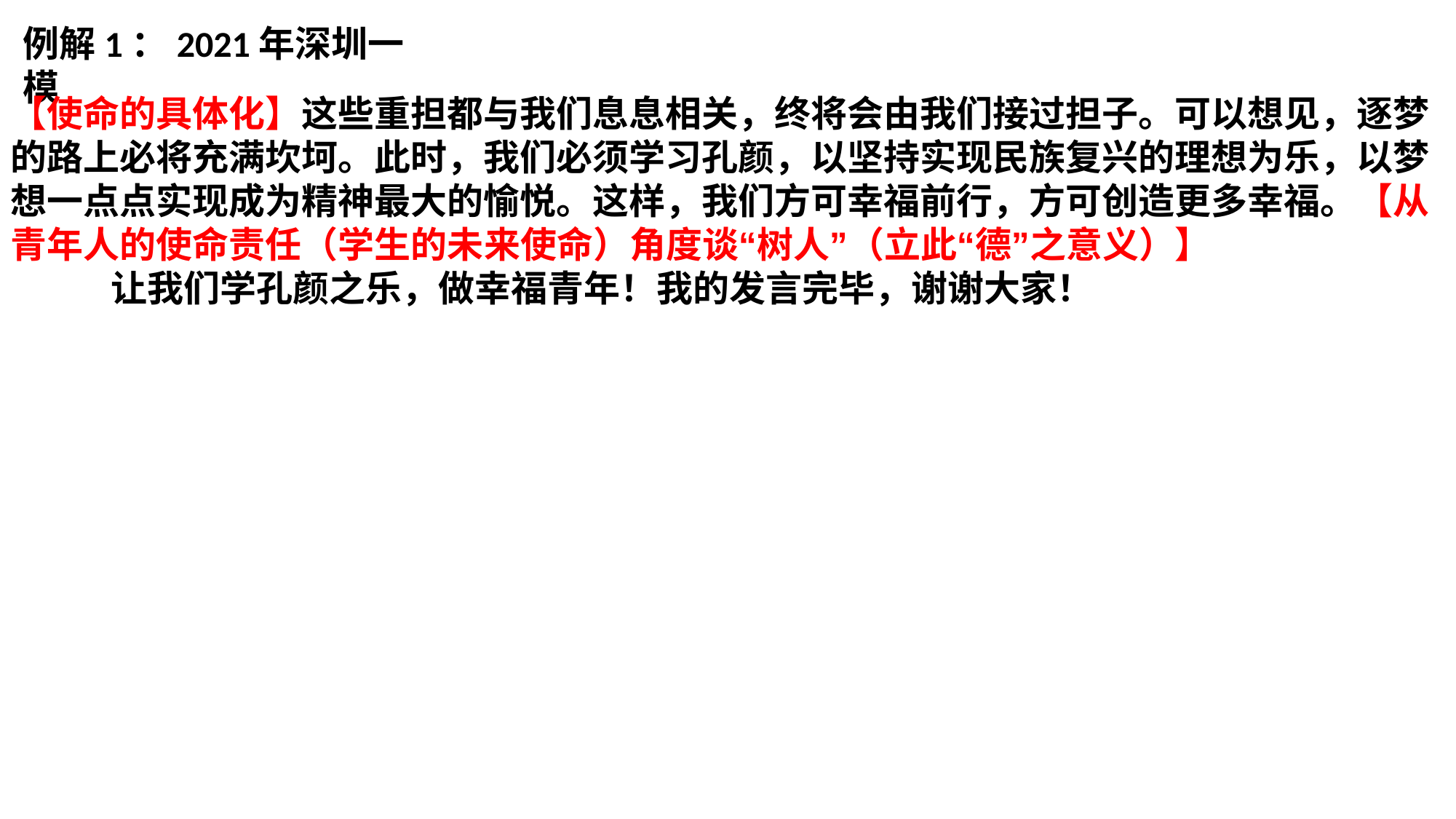

例解1：2021年深圳一模
【使命的具体化】这些重担都与我们息息相关，终将会由我们接过担子。可以想见，逐梦的路上必将充满坎坷。此时，我们必须学习孔颜，以坚持实现民族复兴的理想为乐，以梦想一点点实现成为精神最大的愉悦。这样，我们方可幸福前行，方可创造更多幸福。【从青年人的使命责任（学生的未来使命）角度谈“树人”（立此“德”之意义）】
         让我们学孔颜之乐，做幸福青年！我的发言完毕，谢谢大家！